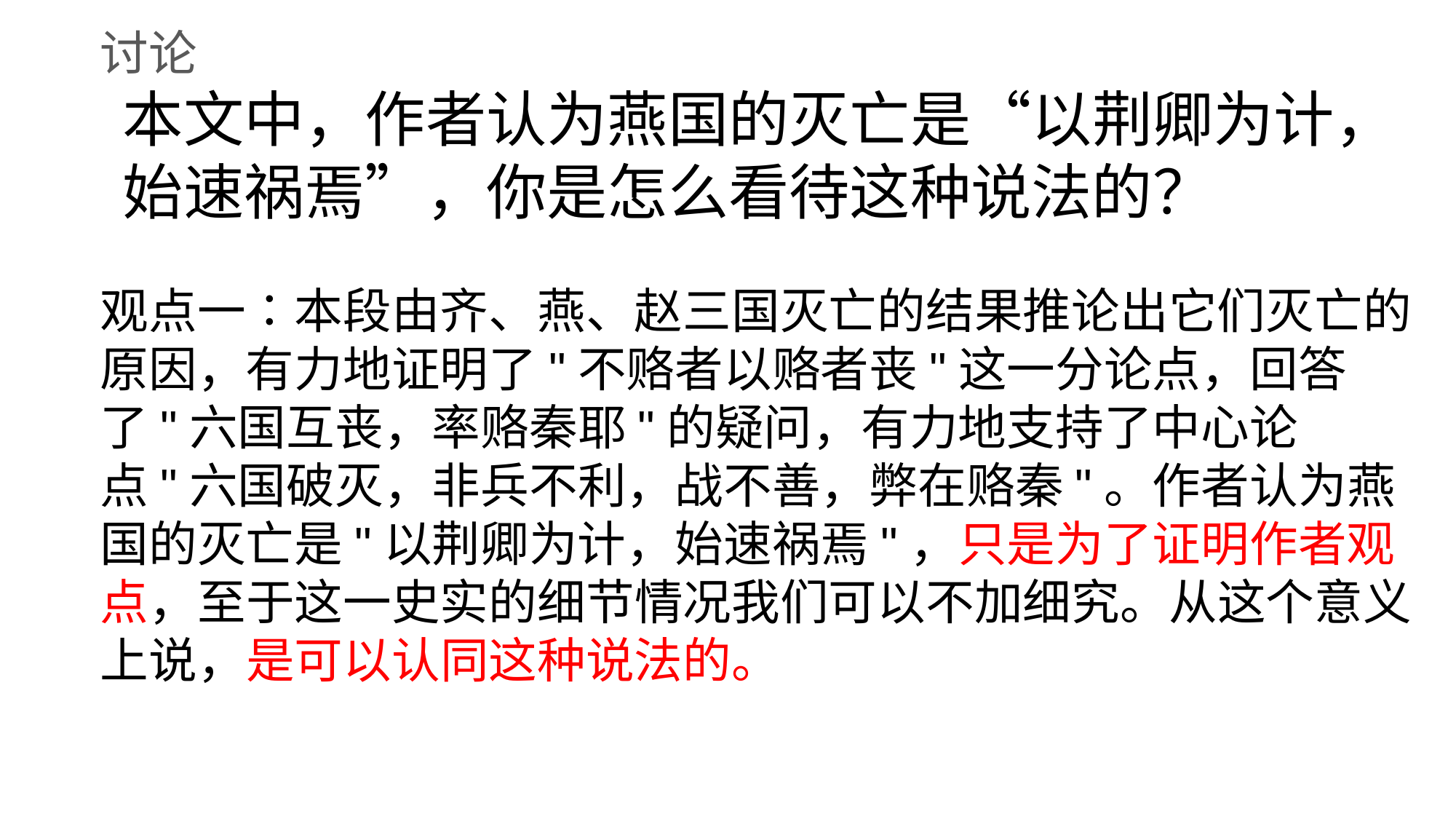

讨论
本文中，作者认为燕国的灭亡是“以荆卿为计，始速祸焉”，你是怎么看待这种说法的？
观点一∶本段由齐、燕、赵三国灭亡的结果推论出它们灭亡的原因，有力地证明了"不赂者以赂者丧"这一分论点，回答了"六国互丧，率赂秦耶"的疑问，有力地支持了中心论点"六国破灭，非兵不利，战不善，弊在赂秦"。作者认为燕国的灭亡是"以荆卿为计，始速祸焉"，只是为了证明作者观点，至于这一史实的细节情况我们可以不加细究。从这个意义上说，是可以认同这种说法的。